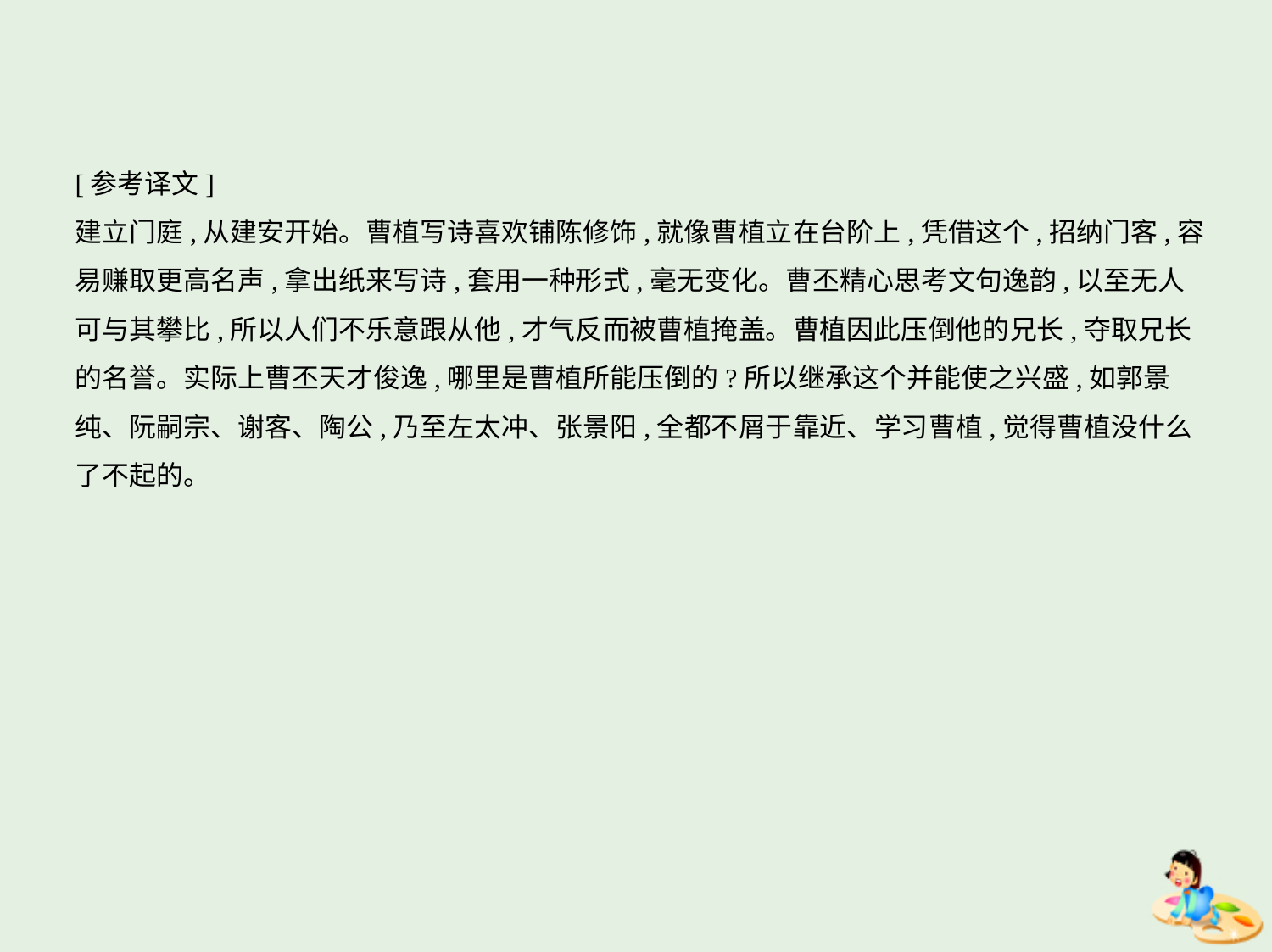

[参考译文]
建立门庭,从建安开始。曹植写诗喜欢铺陈修饰,就像曹植立在台阶上,凭借这个,招纳门客,容
易赚取更高名声,拿出纸来写诗,套用一种形式,毫无变化。曹丕精心思考文句逸韵,以至无人
可与其攀比,所以人们不乐意跟从他,才气反而被曹植掩盖。曹植因此压倒他的兄长,夺取兄长
的名誉。实际上曹丕天才俊逸,哪里是曹植所能压倒的?所以继承这个并能使之兴盛,如郭景
纯、阮嗣宗、谢客、陶公,乃至左太冲、张景阳,全都不屑于靠近、学习曹植,觉得曹植没什么
了不起的。